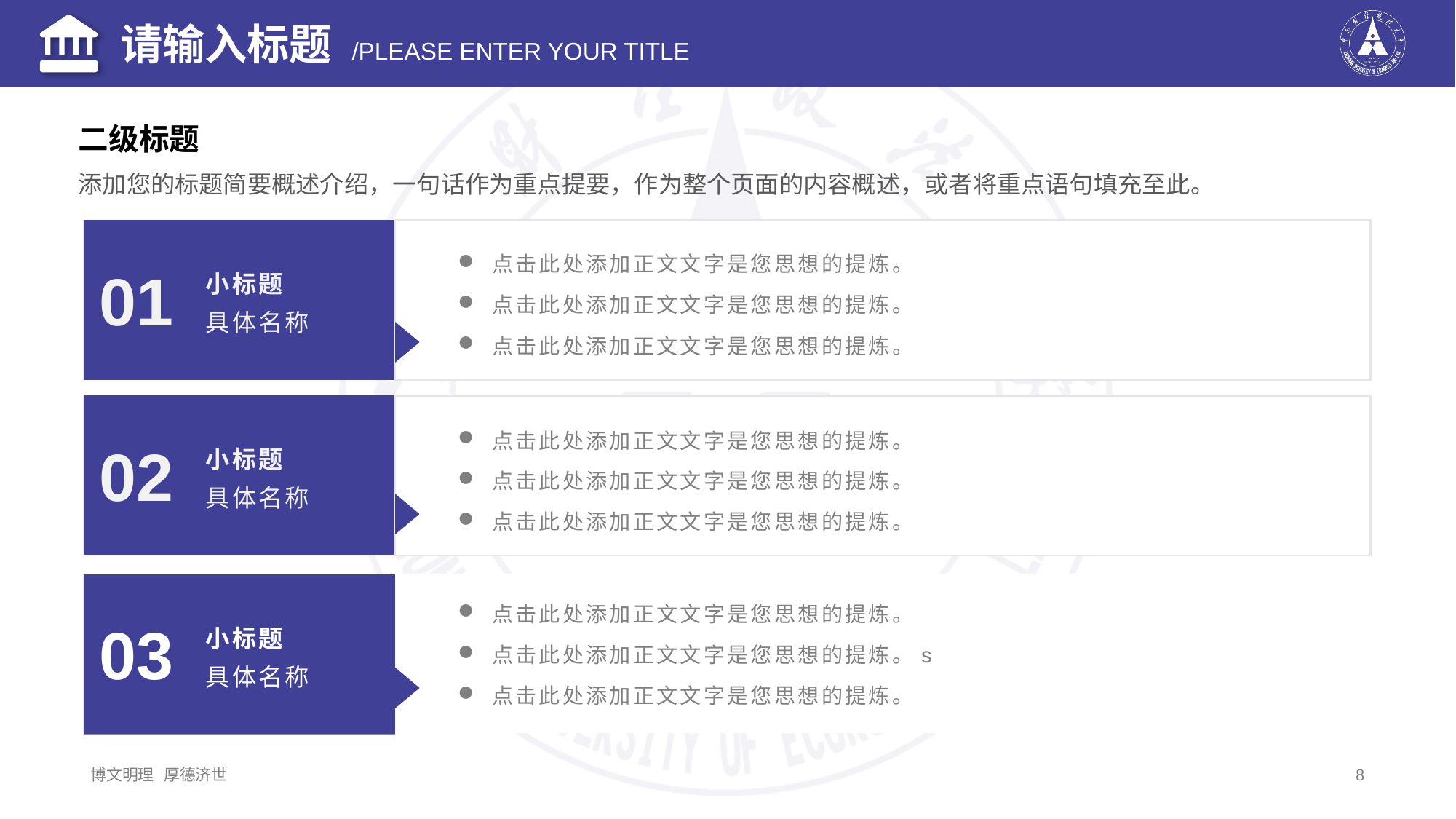

二级标题
添加您的标题简要概述介绍，一句话作为重点提要，作为整个页面的内容概述，或者将重点语句填充至此。

点击此处添加正文文字是您思想的提炼。
01
小标题
点击此处添加正文文字是您思想的提炼。
具体名称
点击此处添加正文文字是您思想的提炼。

点击此处添加正文文字是您思想的提炼。
02
小标题
点击此处添加正文文字是您思想的提炼。
具体名称
点击此处添加正文文字是您思想的提炼。

点击此处添加正文文字是您思想的提炼。
03
小标题
点击此处添加正文文字是您思想的提炼。s
具体名称
点击此处添加正文文字是您思想的提炼。